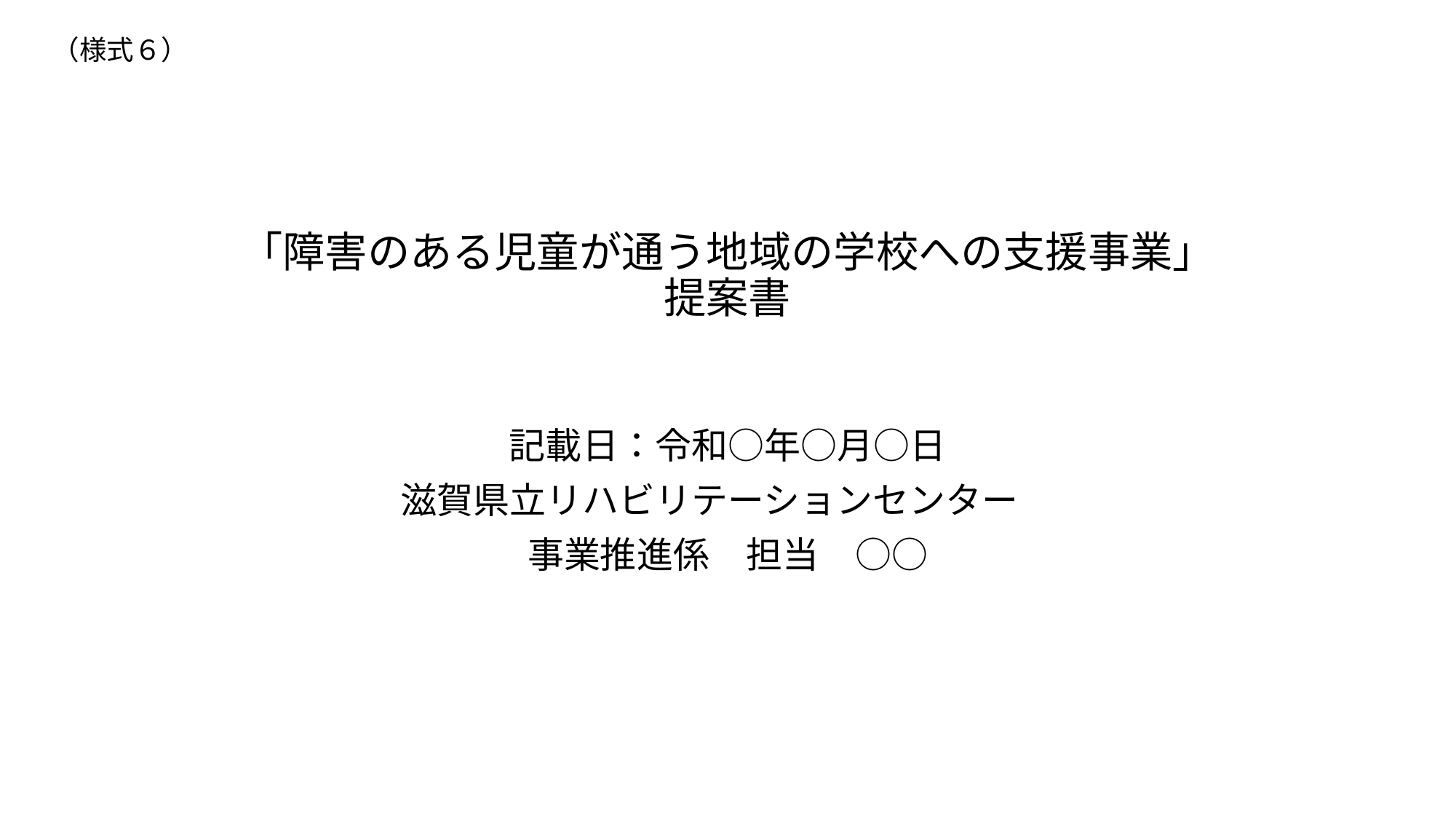

（様式６）
# 「障害のある児童が通う地域の学校への支援事業」 提案書
記載日：令和○年○月○日
滋賀県立リハビリテーションセンター
事業推進係　担当　○○